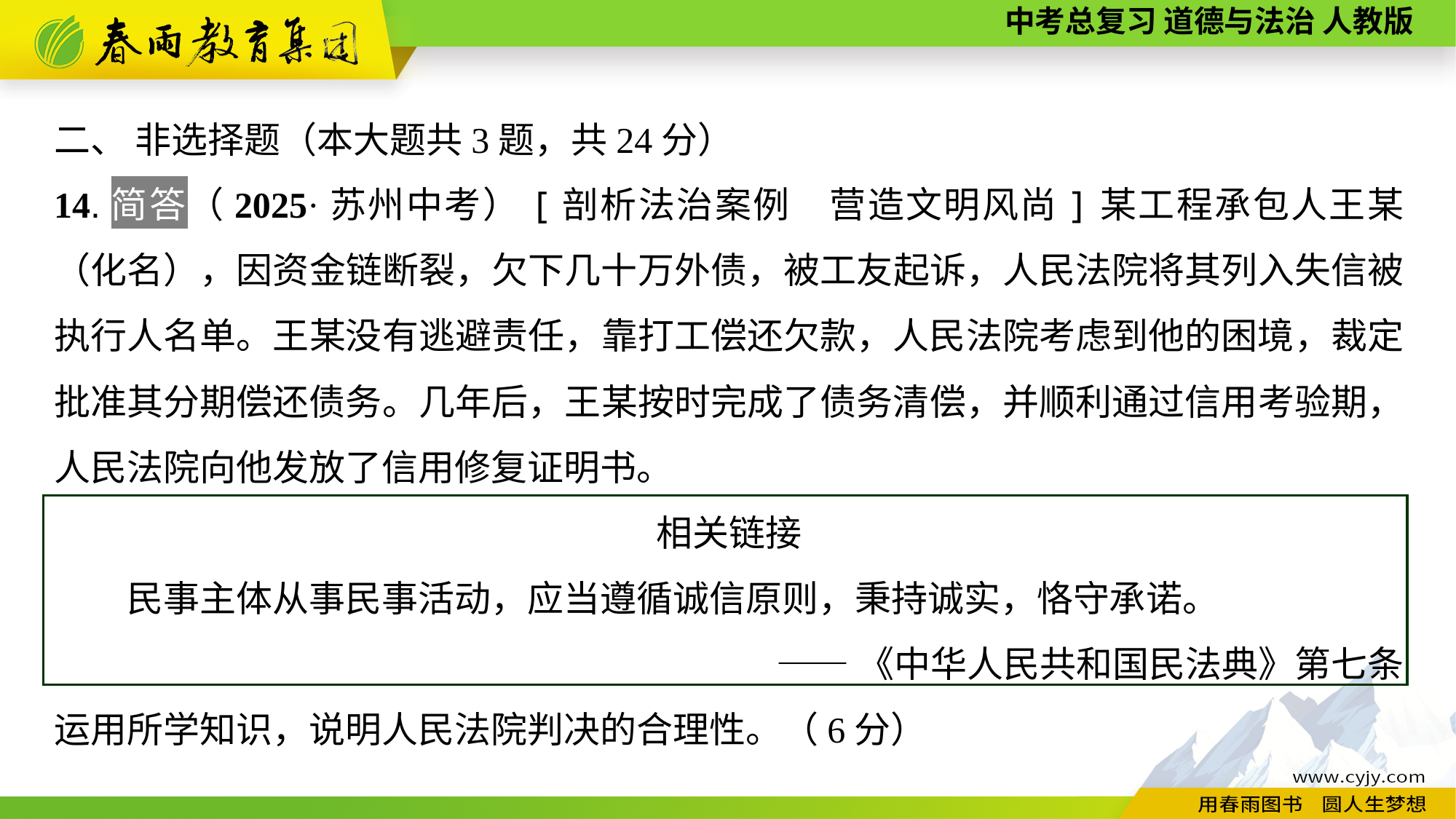

二、 非选择题（本大题共3题，共24分）
14.简答（2025·苏州中考）[剖析法治案例　营造文明风尚]某工程承包人王某（化名），因资金链断裂，欠下几十万外债，被工友起诉，人民法院将其列入失信被执行人名单。王某没有逃避责任，靠打工偿还欠款，人民法院考虑到他的困境，裁定批准其分期偿还债务。几年后，王某按时完成了债务清偿，并顺利通过信用考验期，人民法院向他发放了信用修复证明书。
相关链接
　　民事主体从事民事活动，应当遵循诚信原则，秉持诚实，恪守承诺。
——《中华人民共和国民法典》第七条
运用所学知识，说明人民法院判决的合理性。（6分）